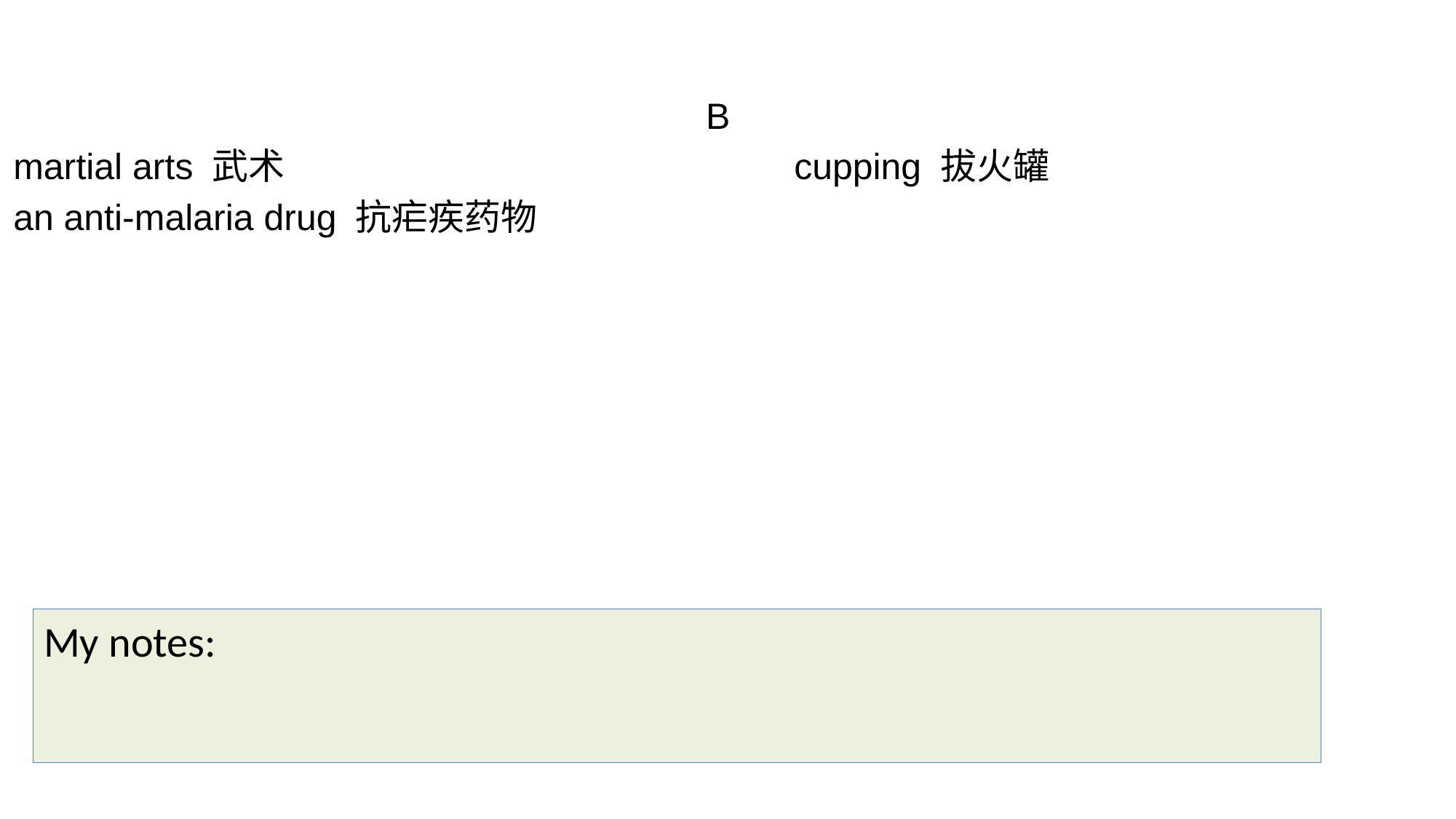

B
martial arts 武术					 cupping 拔火罐
an anti-malaria drug 抗疟疾药物
My notes: